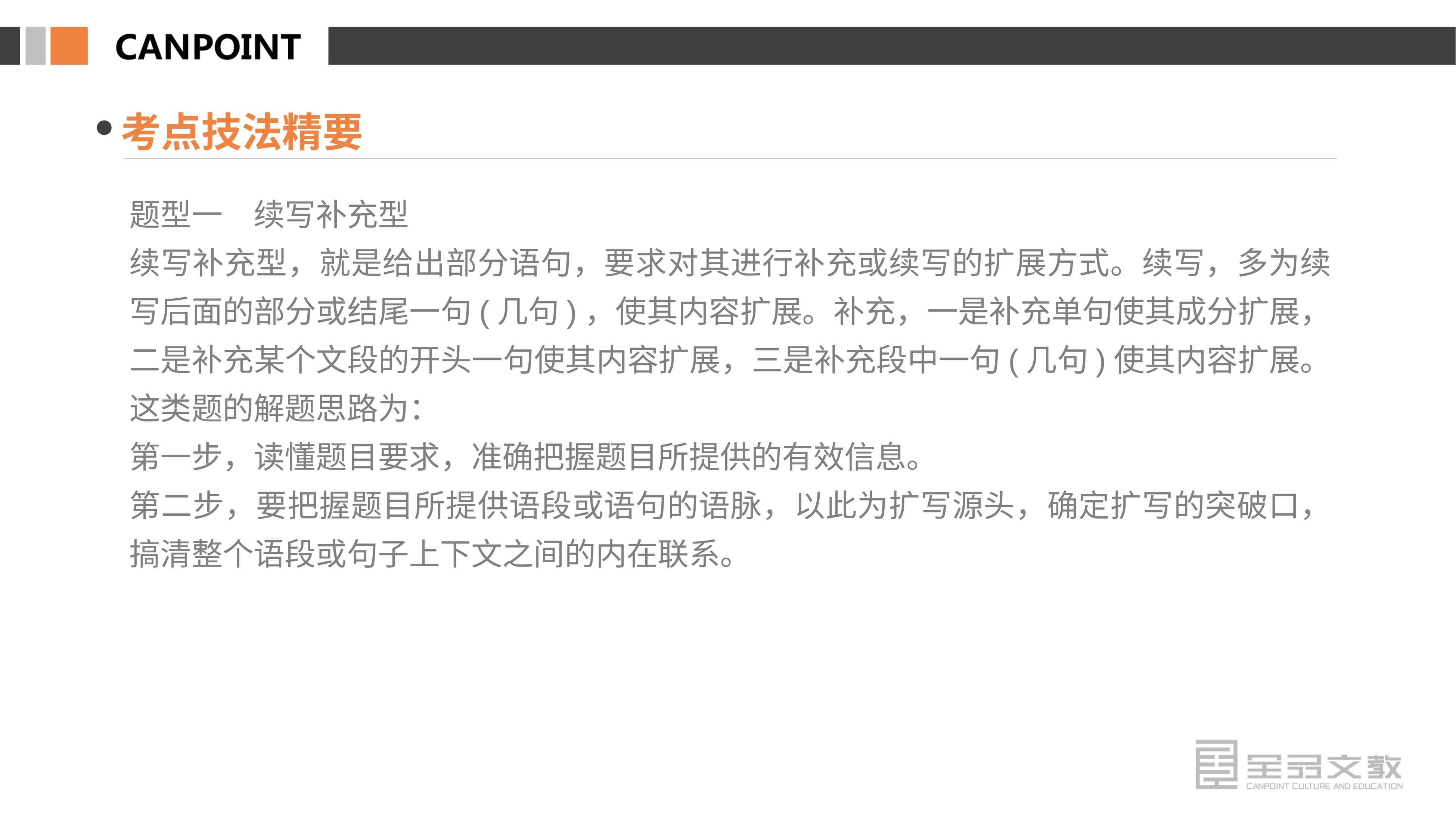

考点技法精要

题型一　续写补充型
续写补充型，就是给出部分语句，要求对其进行补充或续写的扩展方式。续写，多为续写后面的部分或结尾一句(几句)，使其内容扩展。补充，一是补充单句使其成分扩展，二是补充某个文段的开头一句使其内容扩展，三是补充段中一句(几句)使其内容扩展。这类题的解题思路为：
第一步，读懂题目要求，准确把握题目所提供的有效信息。
第二步，要把握题目所提供语段或语句的语脉，以此为扩写源头，确定扩写的突破口，搞清整个语段或句子上下文之间的内在联系。